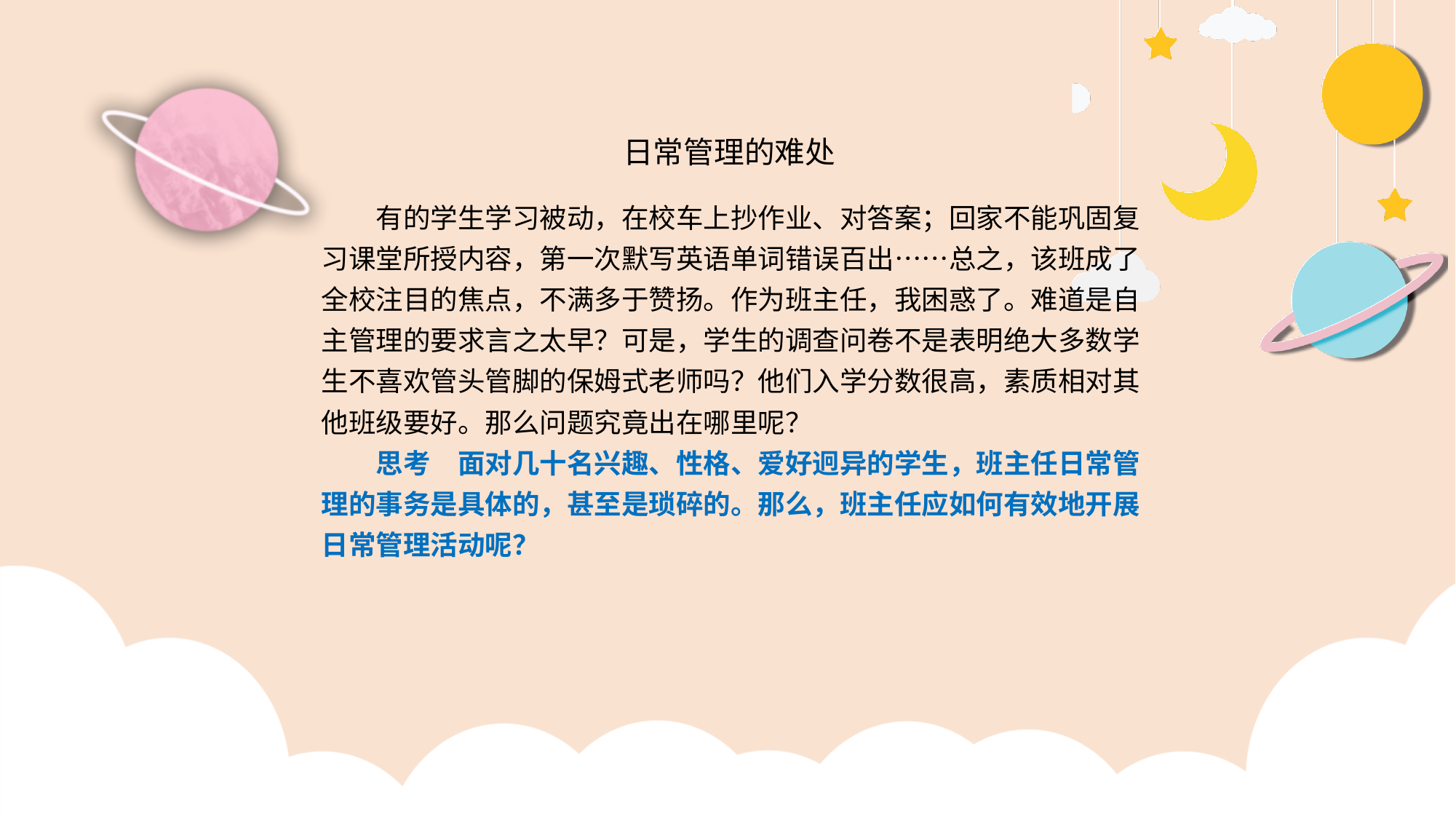

日常管理的难处
有的学生学习被动，在校车上抄作业、对答案；回家不能巩固复习课堂所授内容，第一次默写英语单词错误百出⋯⋯总之，该班成了全校注目的焦点，不满多于赞扬。作为班主任，我困惑了。难道是自主管理的要求言之太早？可是，学生的调查问卷不是表明绝大多数学生不喜欢管头管脚的保姆式老师吗？他们入学分数很高，素质相对其他班级要好。那么问题究竟出在哪里呢？
思考　面对几十名兴趣、性格、爱好迥异的学生，班主任日常管理的事务是具体的，甚至是琐碎的。那么，班主任应如何有效地开展日常管理活动呢？